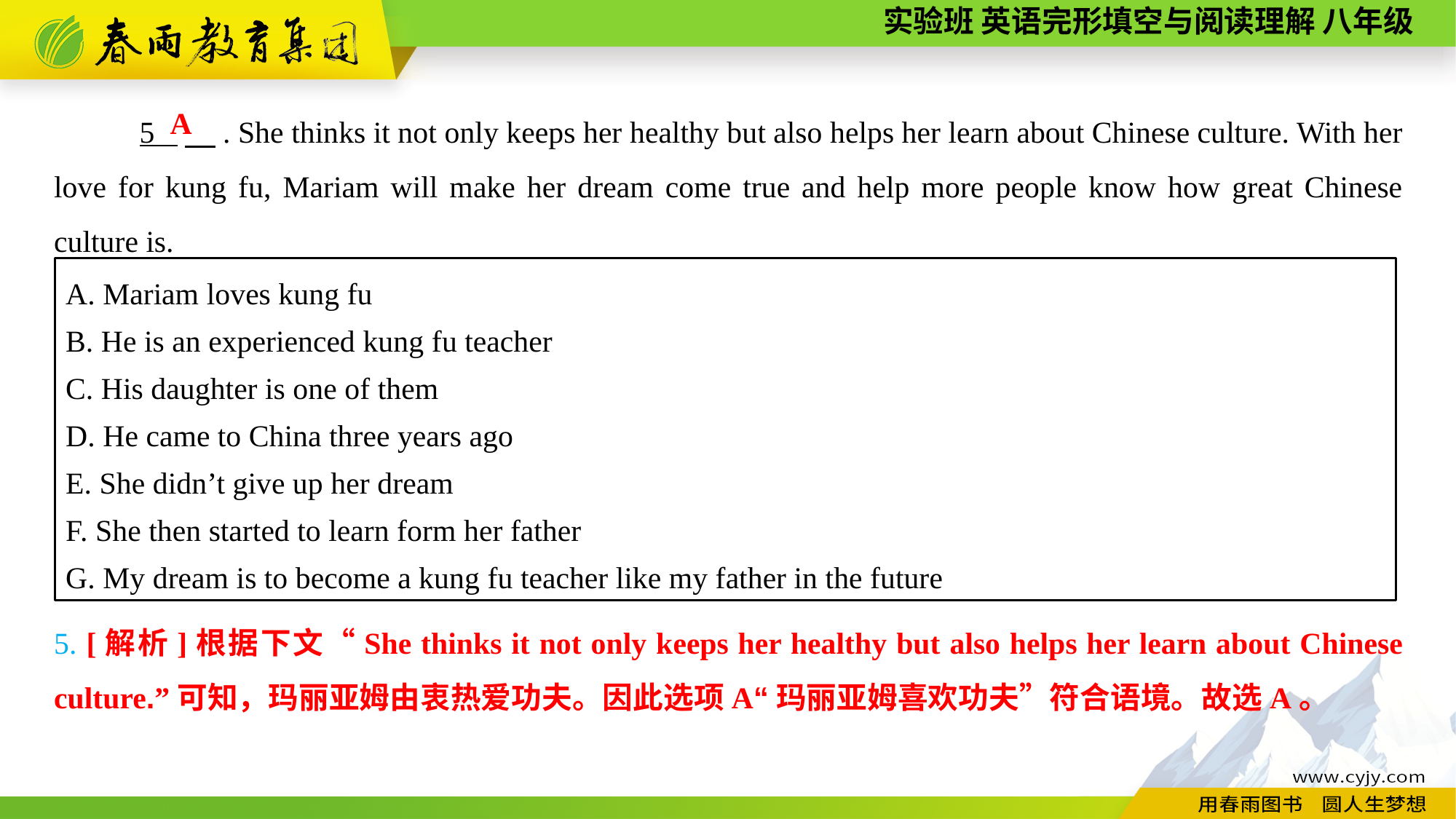

5   　. She thinks it not only keeps her healthy but also helps her learn about Chinese culture. With her love for kung fu, Mariam will make her dream come true and help more people know how great Chinese culture is.
A
A. Mariam loves kung fu
B. He is an experienced kung fu teacher
C. His daughter is one of them
D. He came to China three years ago
E. She didn’t give up her dream
F. She then started to learn form her father
G. My dream is to become a kung fu teacher like my father in the future
5. [解析]根据下文“She thinks it not only keeps her healthy but also helps her learn about Chinese culture.”可知，玛丽亚姆由衷热爱功夫。因此选项A“玛丽亚姆喜欢功夫”符合语境。故选A。